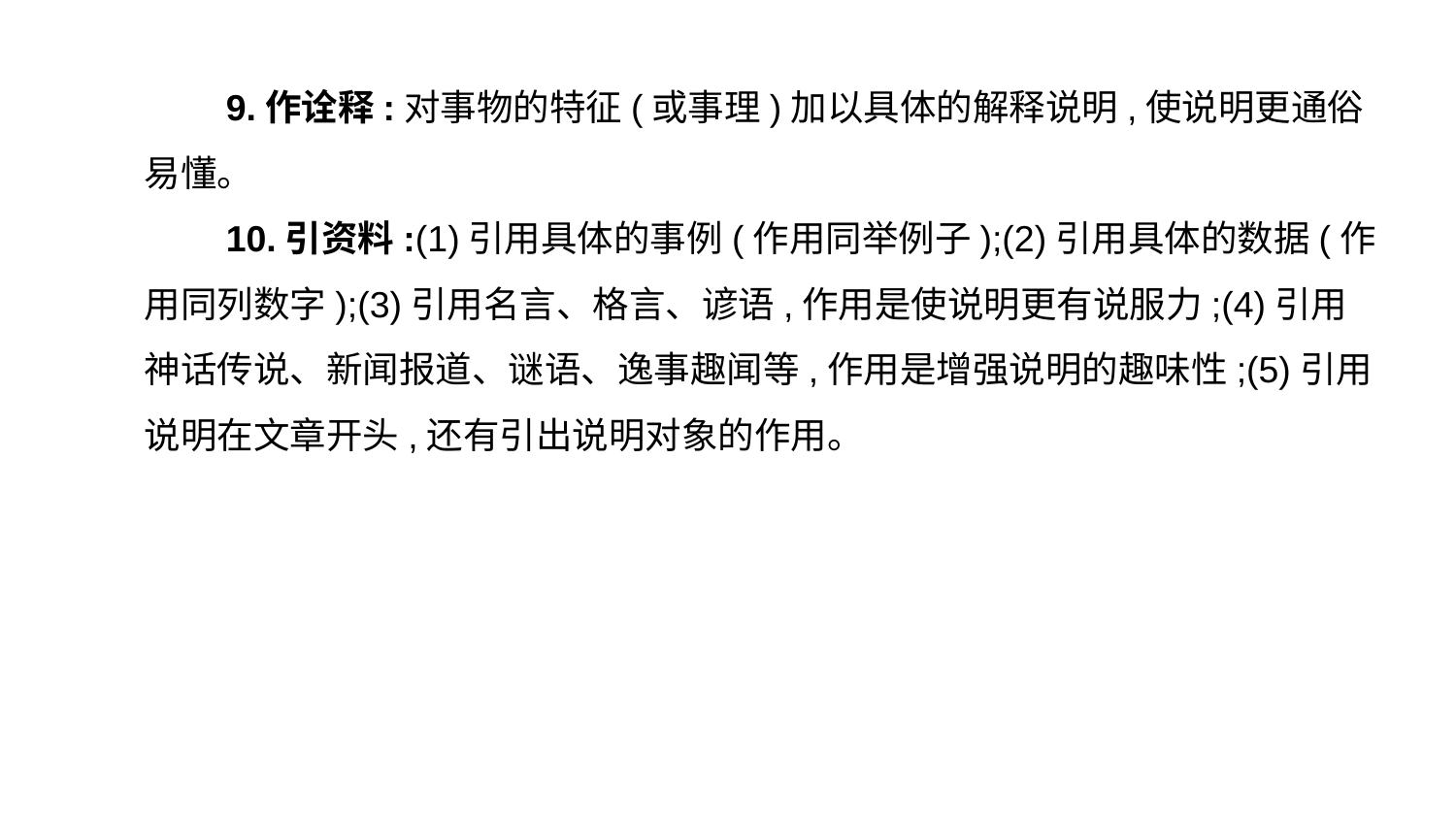

9.作诠释:对事物的特征(或事理)加以具体的解释说明,使说明更通俗易懂。
　　10.引资料:(1)引用具体的事例(作用同举例子);(2)引用具体的数据(作用同列数字);(3)引用名言、格言、谚语,作用是使说明更有说服力;(4)引用神话传说、新闻报道、谜语、逸事趣闻等,作用是增强说明的趣味性;(5)引用说明在文章开头,还有引出说明对象的作用。